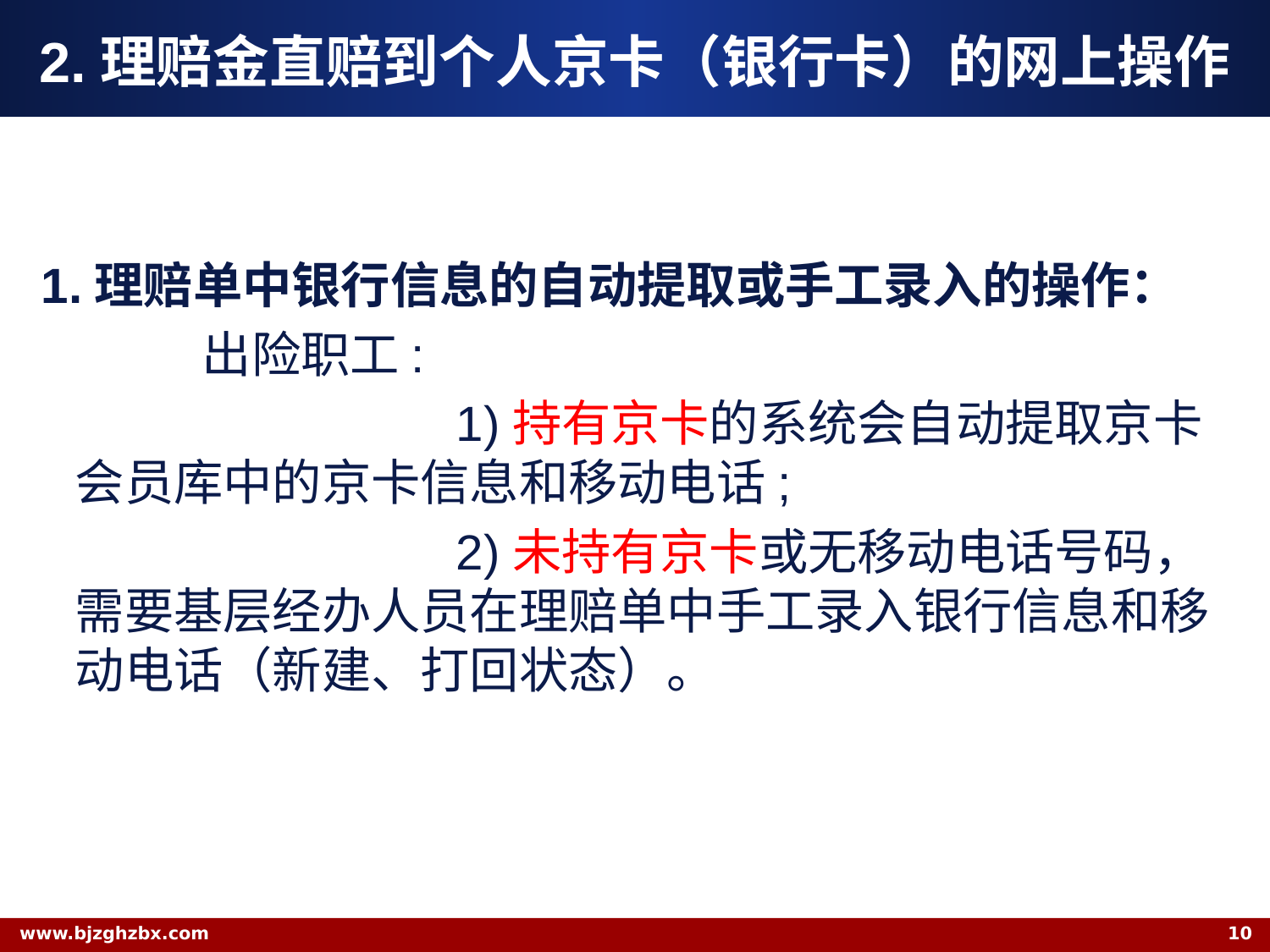

# 2.理赔金直赔到个人京卡（银行卡）的网上操作

 1.理赔单中银行信息的自动提取或手工录入的操作：
		出险职工:
				1)持有京卡的系统会自动提取京卡会员库中的京卡信息和移动电话;
				2)未持有京卡或无移动电话号码，需要基层经办人员在理赔单中手工录入银行信息和移动电话（新建、打回状态）。

www.bjzghzbx.com                                                                                                                                                                      10